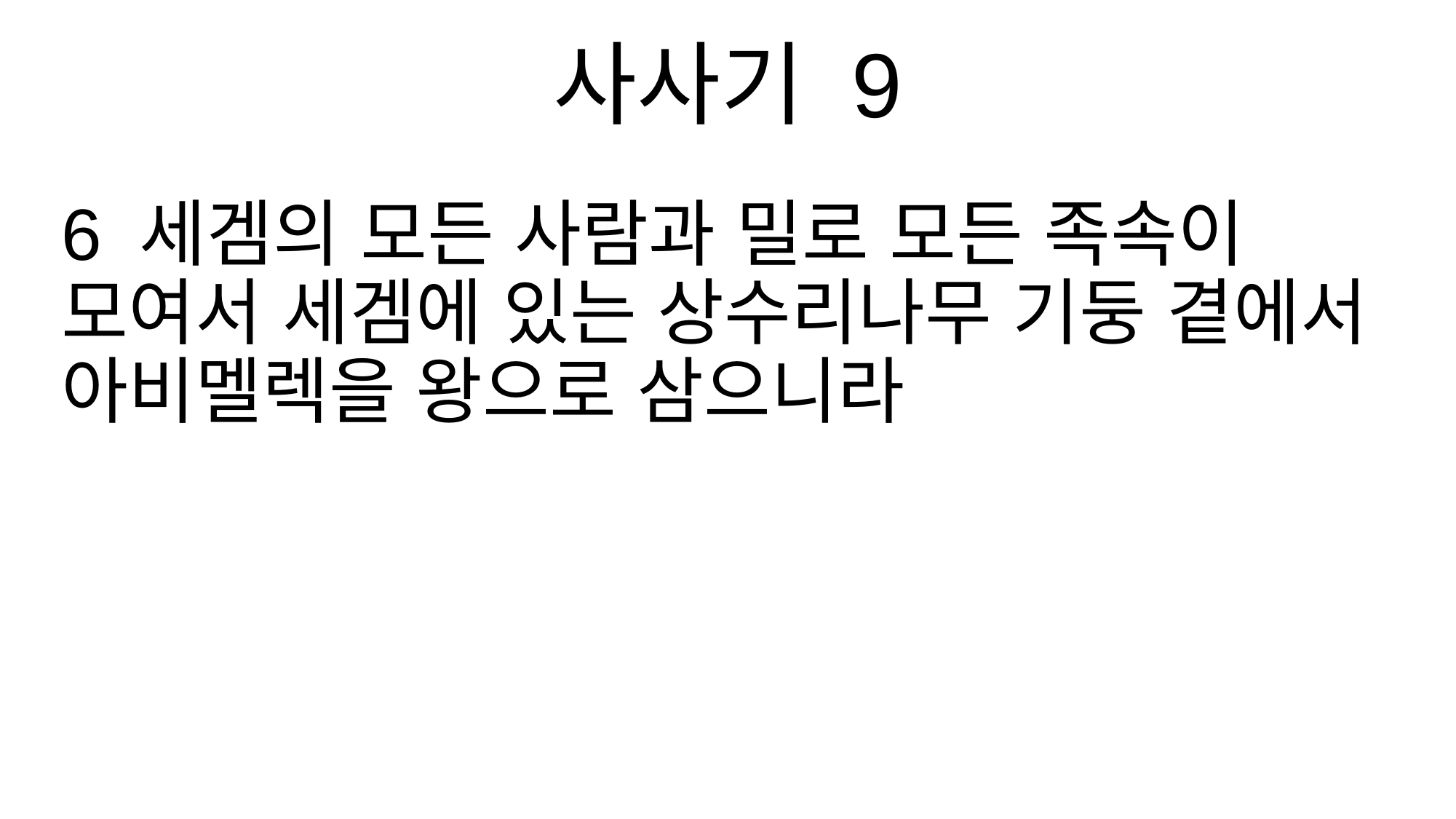

사사기 9
6 세겜의 모든 사람과 밀로 모든 족속이 모여서 세겜에 있는 상수리나무 기둥 곁에서 아비멜렉을 왕으로 삼으니라